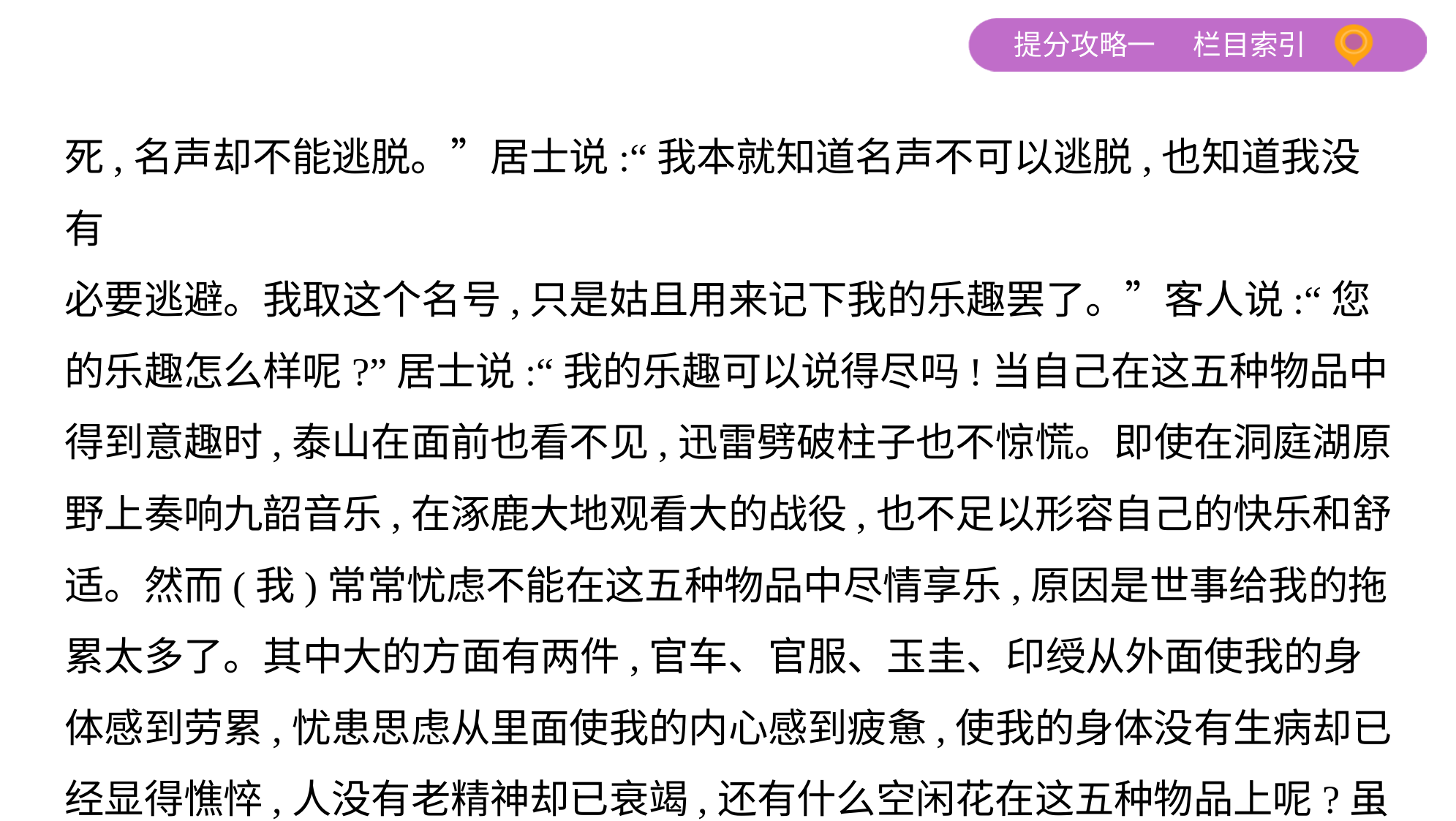

死,名声却不能逃脱。”居士说:“我本就知道名声不可以逃脱,也知道我没有
必要逃避。我取这个名号,只是姑且用来记下我的乐趣罢了。”客人说:“您
的乐趣怎么样呢?”居士说:“我的乐趣可以说得尽吗!当自己在这五种物品中
得到意趣时,泰山在面前也看不见,迅雷劈破柱子也不惊慌。即使在洞庭湖原野上奏响九韶音乐,在涿鹿大地观看大的战役,也不足以形容自己的快乐和舒适。然而(我)常常忧虑不能在这五种物品中尽情享乐,原因是世事给我的拖累太多了。其中大的方面有两件,官车、官服、玉圭、印绶从外面使我的身体感到劳累,忧患思虑从里面使我的内心感到疲惫,使我的身体没有生病却已经显得憔悴,人没有老精神却已衰竭,还有什么空闲花在这五种物品上呢?虽然如此,